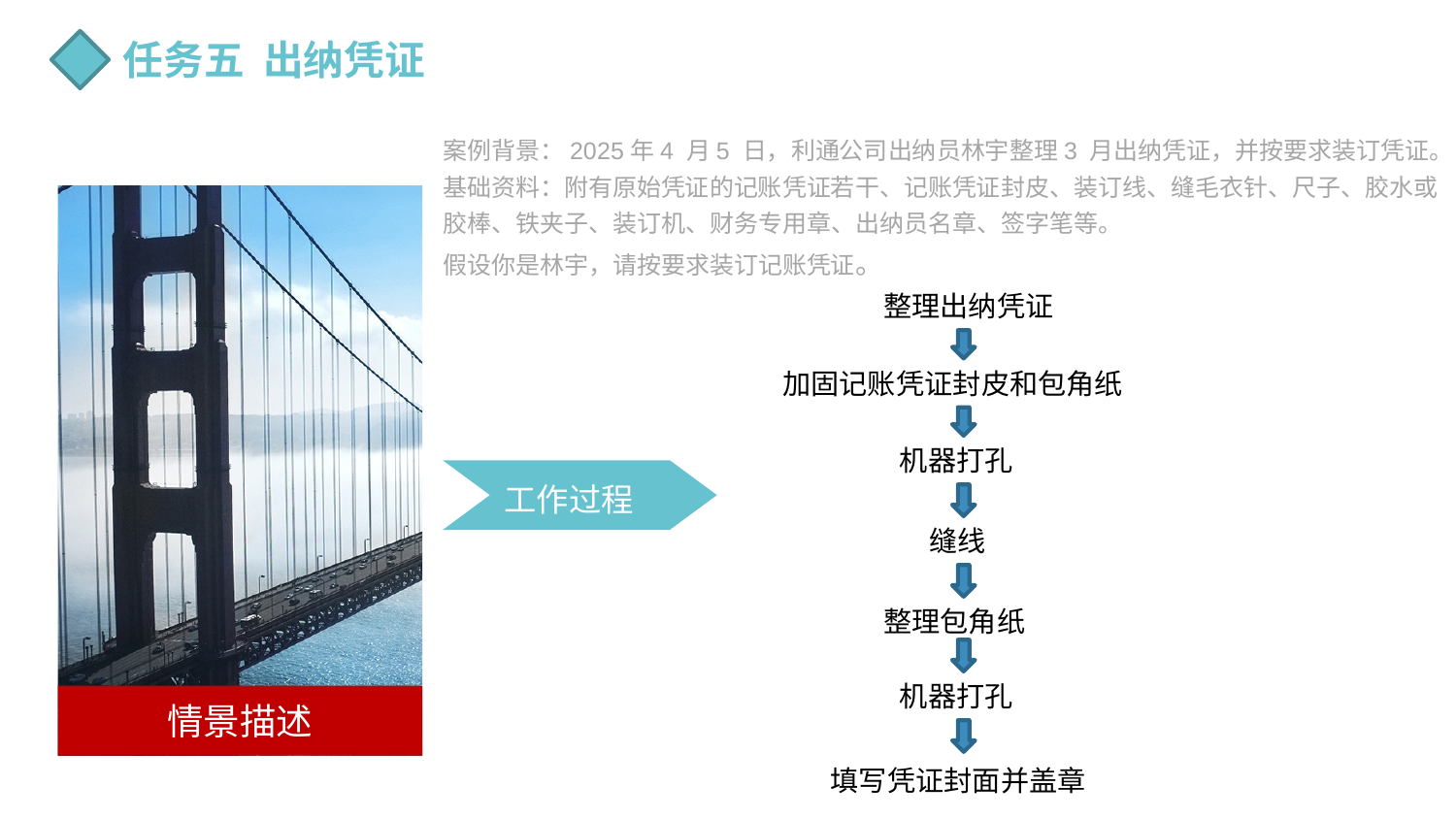

任务五  出纳凭证

案例背景：2025年4 月5 日，利通公司出纳员林宇整理3 月出纳凭证，并按要求装订凭证。
基础资料：附有原始凭证的记账凭证若干、记账凭证封皮、装订线、缝毛衣针、尺子、胶水或胶棒、铁夹子、装订机、财务专用章、出纳员名章、签字笔等。
假设你是林宇，请按要求装订记账凭证。

情景描述
整理出纳凭证

加固记账凭证封皮和包角纸

机器打孔
工作过程

缝线

整理包角纸

机器打孔

填写凭证封面并盖章